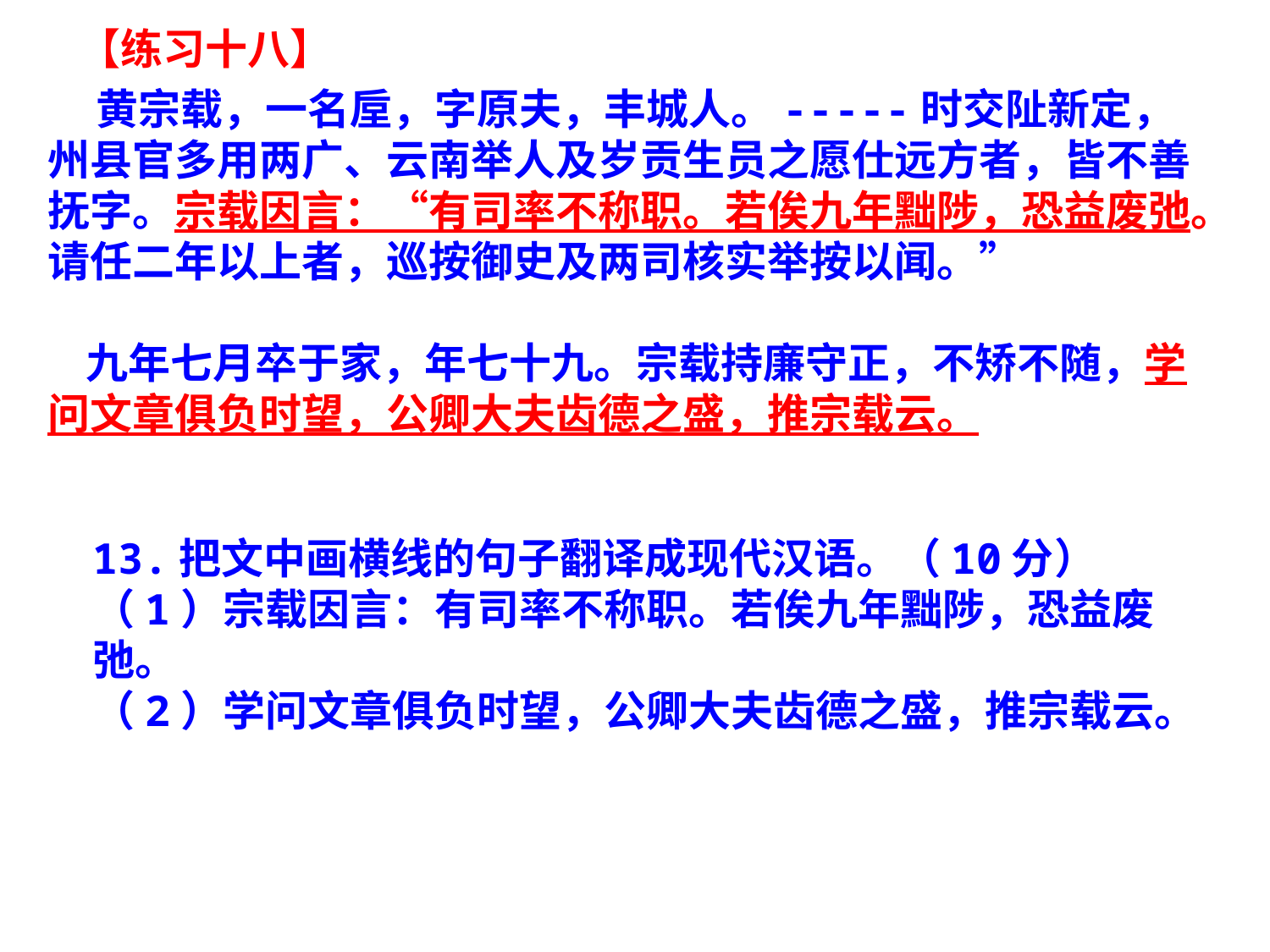

【练习十八】
    黄宗载，一名垕，字原夫，丰城人。-----时交阯新定，州县官多用两广、云南举人及岁贡生员之愿仕远方者，皆不善抚字。宗载因言：“有司率不称职。若俟九年黜陟，恐益废弛。
请任二年以上者，巡按御史及两司核实举按以闻。”

   九年七月卒于家，年七十九。宗载持廉守正，不矫不随，学问文章俱负时望，公卿大夫齿德之盛，推宗载云。
13.把文中画横线的句子翻译成现代汉语。（10分）
（1）宗载因言：有司率不称职。若俟九年黜陟，恐益废弛。
（2）学问文章俱负时望，公卿大夫齿德之盛，推宗载云。